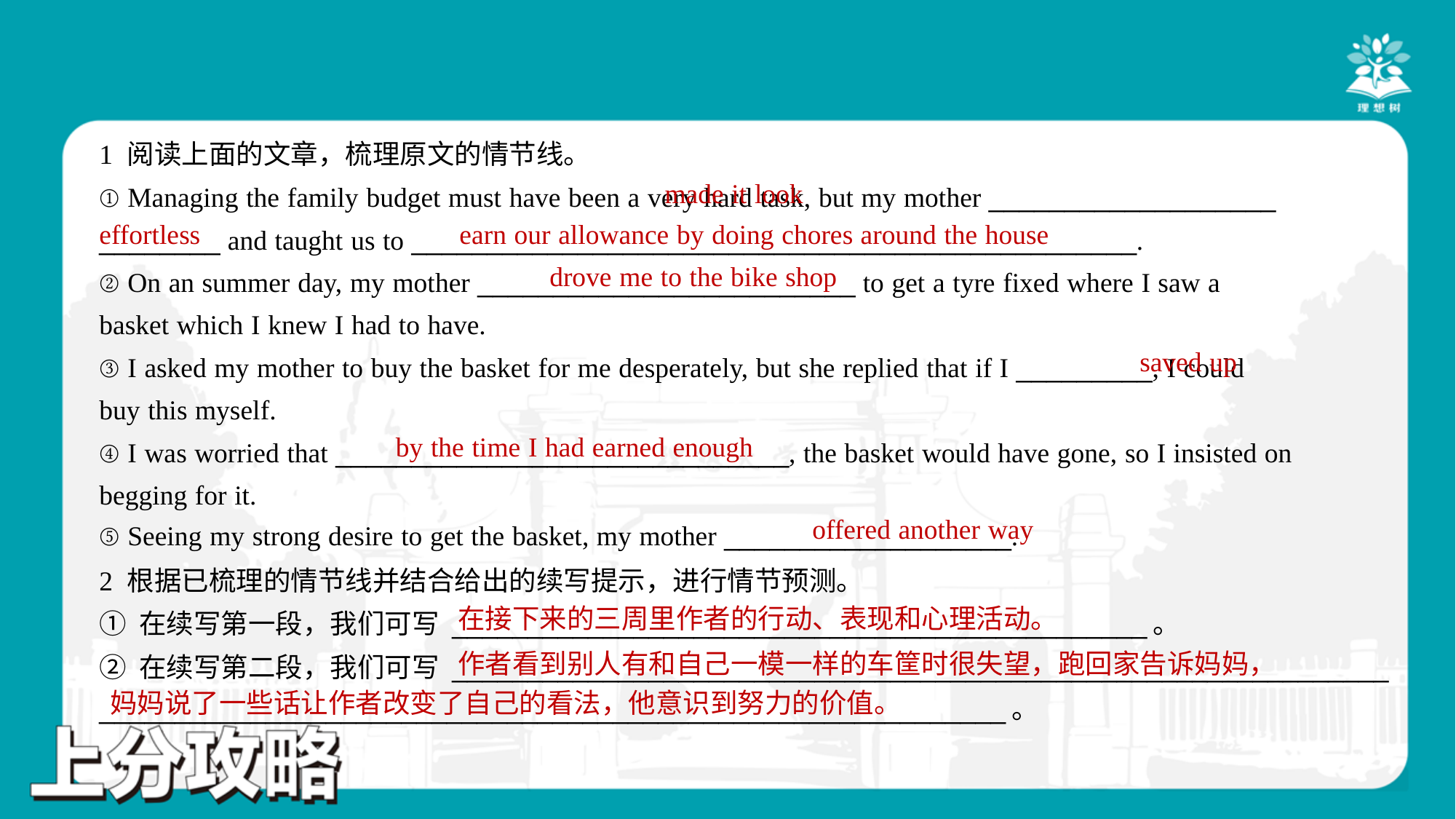

1 阅读上面的文章，梳理原文的情节线。
                                                                          made it look
effortless
① Managing the family budget must have been a very hard task, but my mother ___________________
________ and taught us to ________________________________________________.
② On an summer day, my mother _________________________ to get a tyre fixed where I saw a
basket which I knew I had to have.
③ I asked my mother to buy the basket for me desperately, but she replied that if I _________, I could
buy this myself.
④ I was worried that ______________________________, the basket would have gone, so I insisted on
begging for it.
⑤ Seeing my strong desire to get the basket, my mother ___________________.
earn our allowance by doing chores around the house
drove me to the bike shop
saved up
by the time I had earned enough
offered another way
2 根据已梳理的情节线并结合给出的续写提示，进行情节预测。
在接下来的三周里作者的行动、表现和心理活动。
① 在续写第一段，我们可写 ______________________________________________。
作者看到别人有和自己一模一样的车筐时很失望，跑回家告诉妈妈，
② 在续写第二段，我们可写 ______________________________________________________________
____________________________________________________________。
妈妈说了一些话让作者改变了自己的看法，他意识到努力的价值。